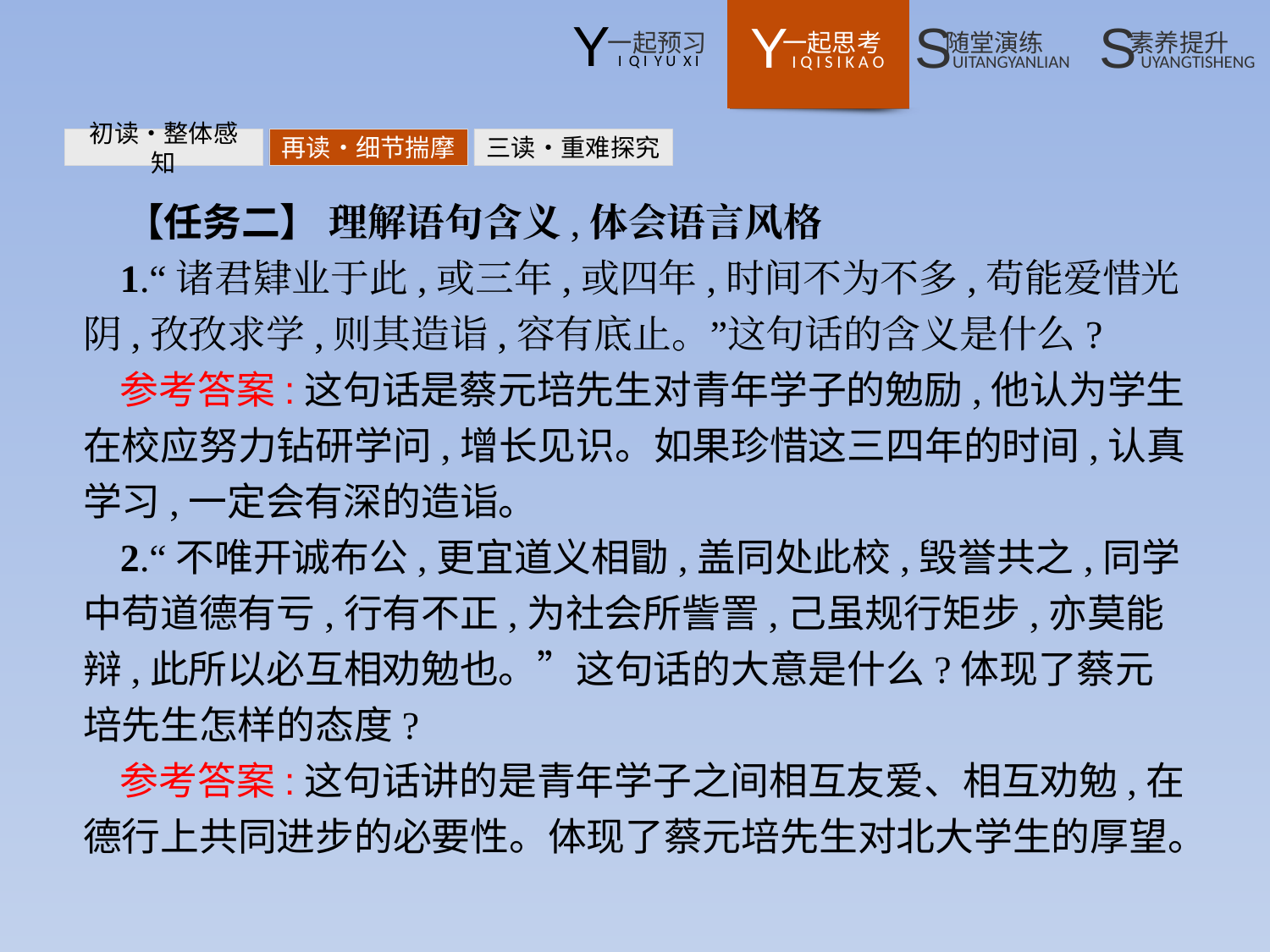

初读•整体感知
再读•细节揣摩
三读•重难探究
【任务二】 理解语句含义,体会语言风格
1.“诸君肄业于此,或三年,或四年,时间不为不多,苟能爱惜光阴,孜孜求学,则其造诣,容有底止。”这句话的含义是什么?
参考答案:这句话是蔡元培先生对青年学子的勉励,他认为学生在校应努力钻研学问,增长见识。如果珍惜这三四年的时间,认真学习,一定会有深的造诣。
2.“不唯开诚布公,更宜道义相勖,盖同处此校,毁誉共之,同学中苟道德有亏,行有不正,为社会所訾詈,己虽规行矩步,亦莫能辩,此所以必互相劝勉也。”这句话的大意是什么?体现了蔡元培先生怎样的态度?
参考答案:这句话讲的是青年学子之间相互友爱、相互劝勉,在德行上共同进步的必要性。体现了蔡元培先生对北大学生的厚望。